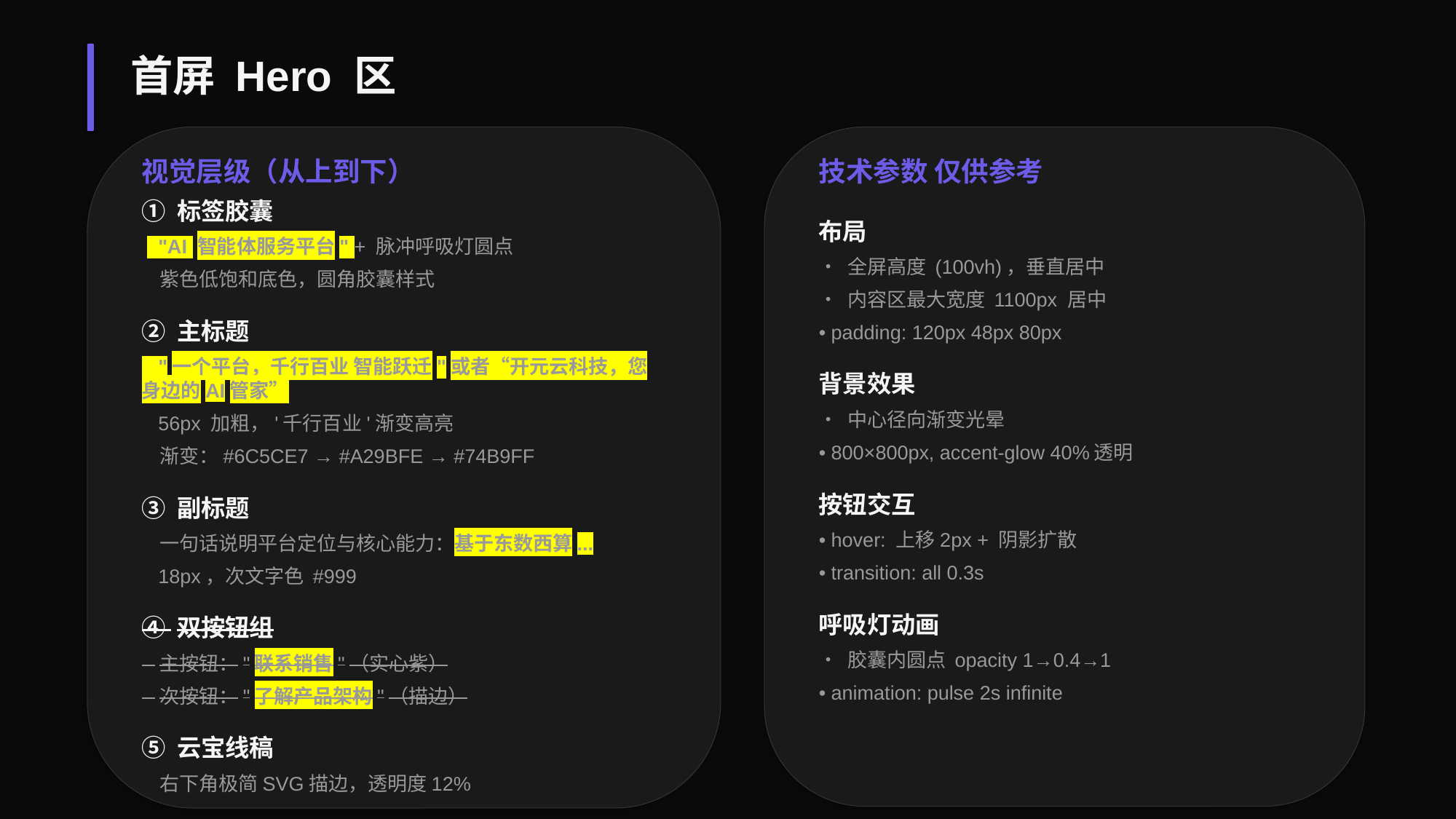

首屏 Hero 区

视觉层级（从上到下）
① 标签胶囊
   "AI 智能体服务平台" + 脉冲呼吸灯圆点
   紫色低饱和底色，圆角胶囊样式

② 主标题
   "一个平台，千行百业 智能跃迁"或者“开元云科技，您身边的AI管家”
   56px 加粗，'千行百业'渐变高亮
   渐变：#6C5CE7 → #A29BFE → #74B9FF

③ 副标题
   一句话说明平台定位与核心能力：基于东数西算...
   18px，次文字色 #999

④ 双按钮组
   主按钮："联系销售"（实心紫）
   次按钮："了解产品架构"（描边）

⑤ 云宝线稿
   右下角极简SVG描边，透明度12%
技术参数 仅供参考

布局
• 全屏高度 (100vh)，垂直居中
• 内容区最大宽度 1100px 居中
• padding: 120px 48px 80px

背景效果
• 中心径向渐变光晕
• 800×800px, accent-glow 40%透明

按钮交互
• hover: 上移2px + 阴影扩散
• transition: all 0.3s

呼吸灯动画
• 胶囊内圆点 opacity 1→0.4→1
• animation: pulse 2s infinite